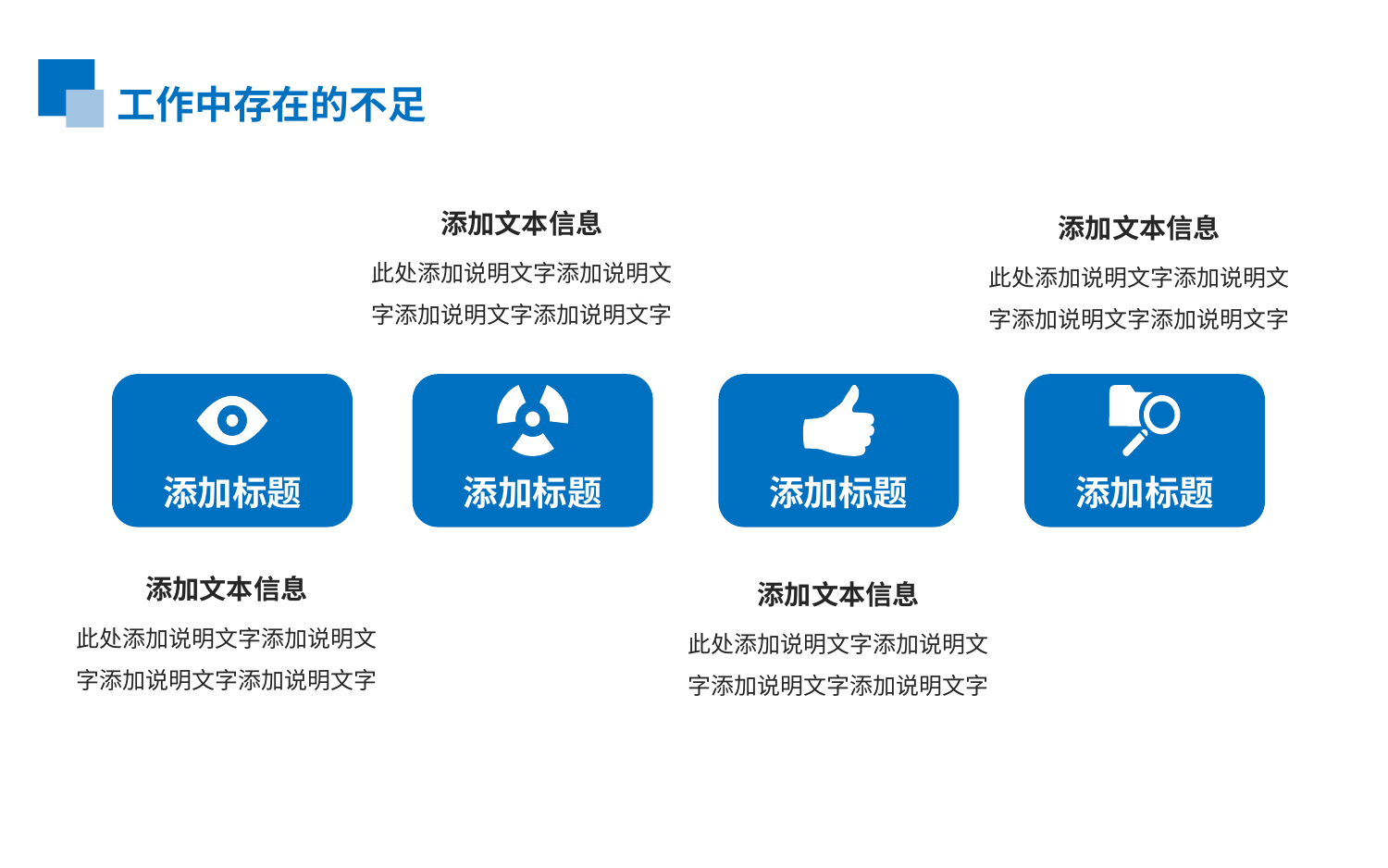

工作中存在的不足

添加文本信息
此处添加说明文字添加说明文字添加说明文字添加说明文字
添加文本信息
此处添加说明文字添加说明文字添加说明文字添加说明文字
添加标题

添加标题

添加标题

添加标题

添加文本信息
此处添加说明文字添加说明文字添加说明文字添加说明文字
添加文本信息
此处添加说明文字添加说明文字添加说明文字添加说明文字